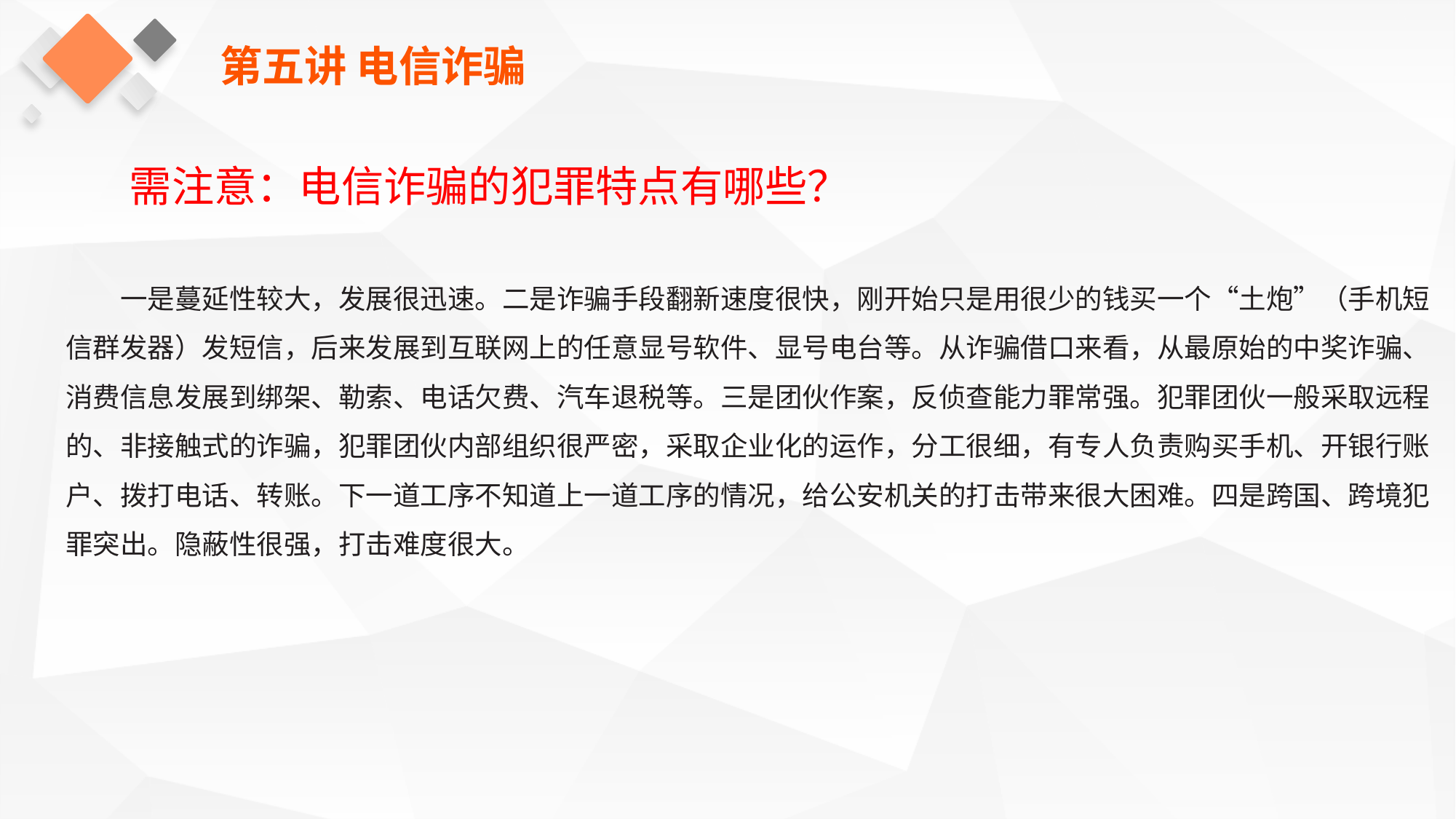

第五讲 电信诈骗
需注意：电信诈骗的犯罪特点有哪些？
一是蔓延性较大，发展很迅速。二是诈骗手段翻新速度很快，刚开始只是用很少的钱买一个“土炮”（手机短信群发器）发短信，后来发展到互联网上的任意显号软件、显号电台等。从诈骗借口来看，从最原始的中奖诈骗、消费信息发展到绑架、勒索、电话欠费、汽车退税等。三是团伙作案，反侦查能力罪常强。犯罪团伙一般采取远程的、非接触式的诈骗，犯罪团伙内部组织很严密，采取企业化的运作，分工很细，有专人负责购买手机、开银行账户、拨打电话、转账。下一道工序不知道上一道工序的情况，给公安机关的打击带来很大困难。四是跨国、跨境犯罪突出。隐蔽性很强，打击难度很大。